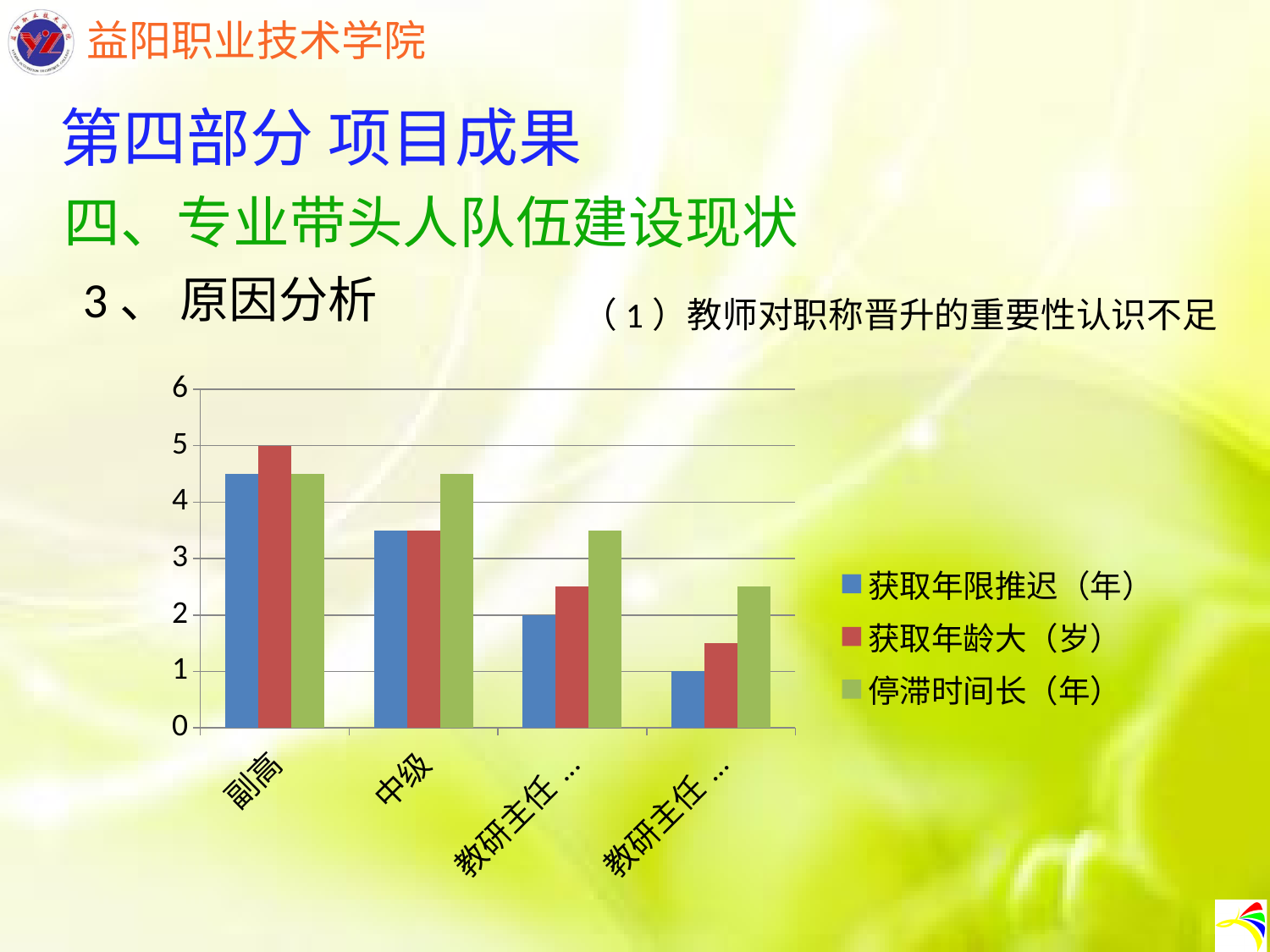

第四部分 项目成果
四、专业带头人队伍建设现状
3、 原因分析
（1）教师对职称晋升的重要性认识不足

### Chart

| Category | 获取年限推迟（年） | 获取年龄大（岁） | 停滞时间长（年） |
|---|---|---|---|
| 副高（同比） | 4.5 | 5.0 | 4.5 |
| 中级（同比） | 3.5 | 3.5 | 4.5 |
| 教研主任副高（同比） | 2.0 | 2.5 | 3.5 |
| 教研主任中级（同比） | 1.0 | 1.5 | 2.5 |